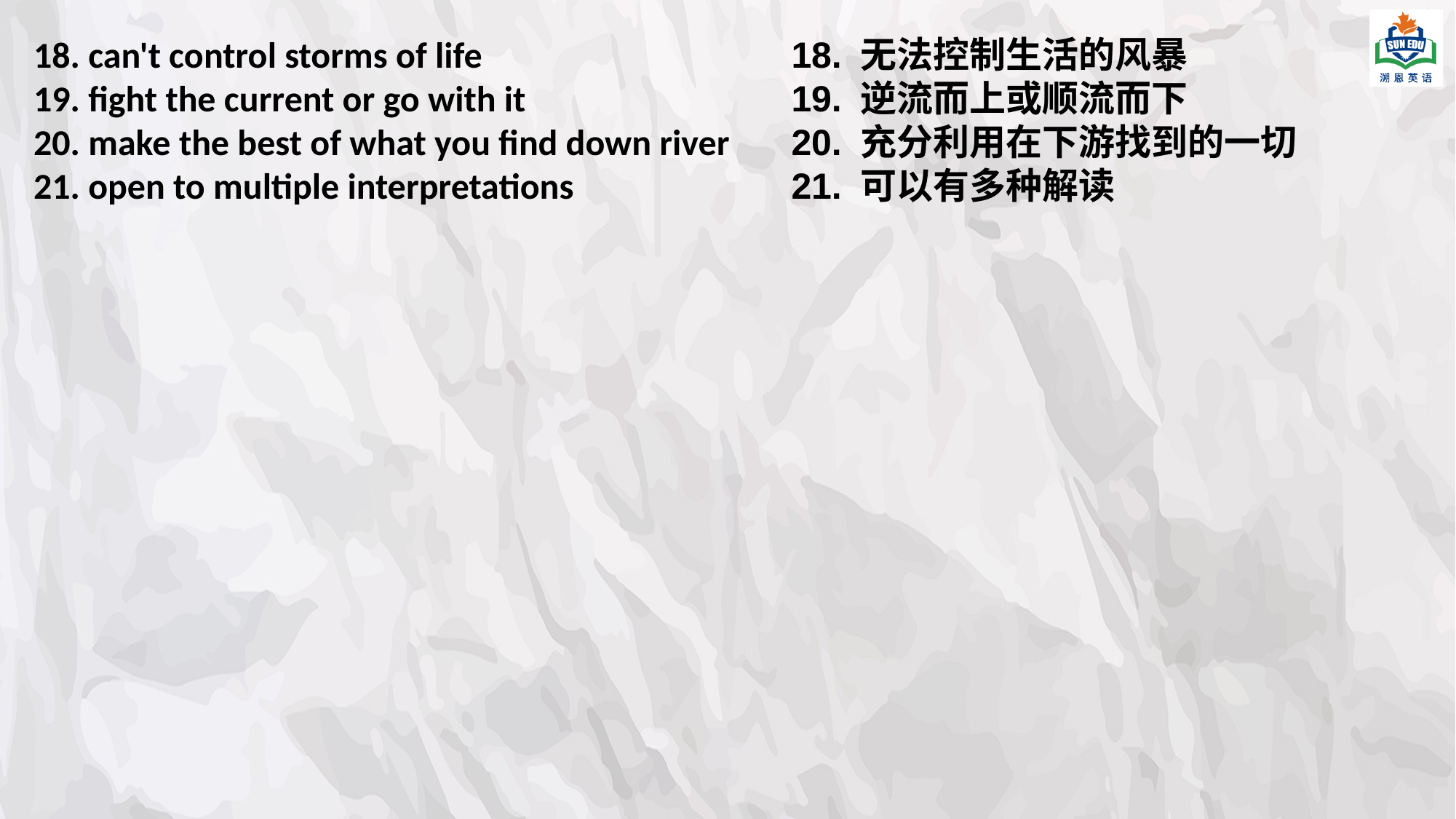

18. can't control storms of life
19. fight the current or go with it
20. make the best of what you find down river
21. open to multiple interpretations
18. 无法控制生活的风暴
19. 逆流而上或顺流而下
20. 充分利用在下游找到的一切
21. 可以有多种解读